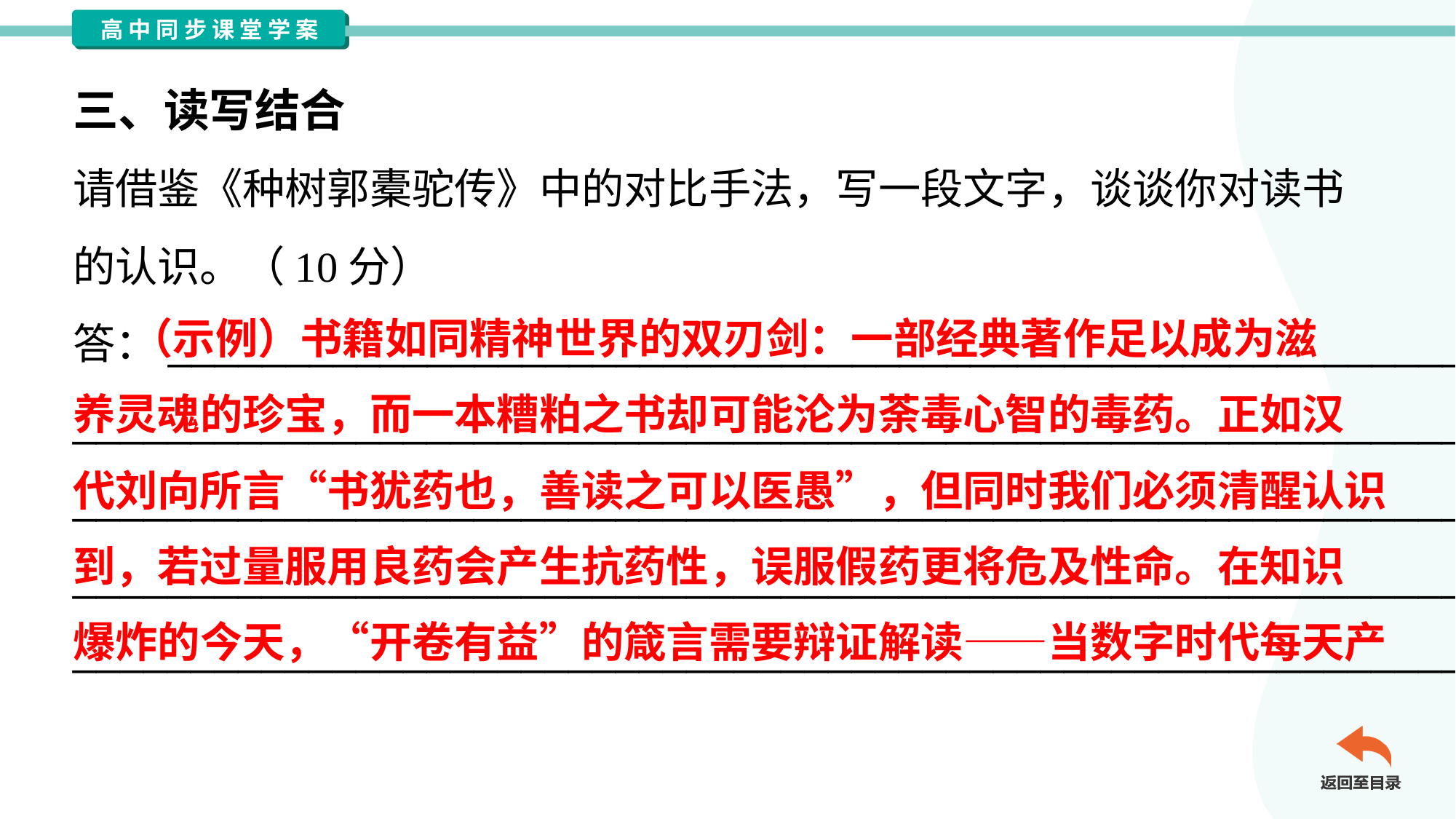

三、读写结合
请借鉴《种树郭橐驼传》中的对比手法，写一段文字，谈谈你对读书
的认识。（10分）
答：_________________________________________________________
_____________________________________________________________
_____________________________________________________________
_____________________________________________________________
_____________________________________________________________
     （示例）书籍如同精神世界的双刃剑：一部经典著作足以成为滋
养灵魂的珍宝，而一本糟粕之书却可能沦为荼毒心智的毒药。正如汉
代刘向所言“书犹药也，善读之可以医愚”，但同时我们必须清醒认识
到，若过量服用良药会产生抗药性，误服假药更将危及性命。在知识
爆炸的今天，“开卷有益”的箴言需要辩证解读——当数字时代每天产